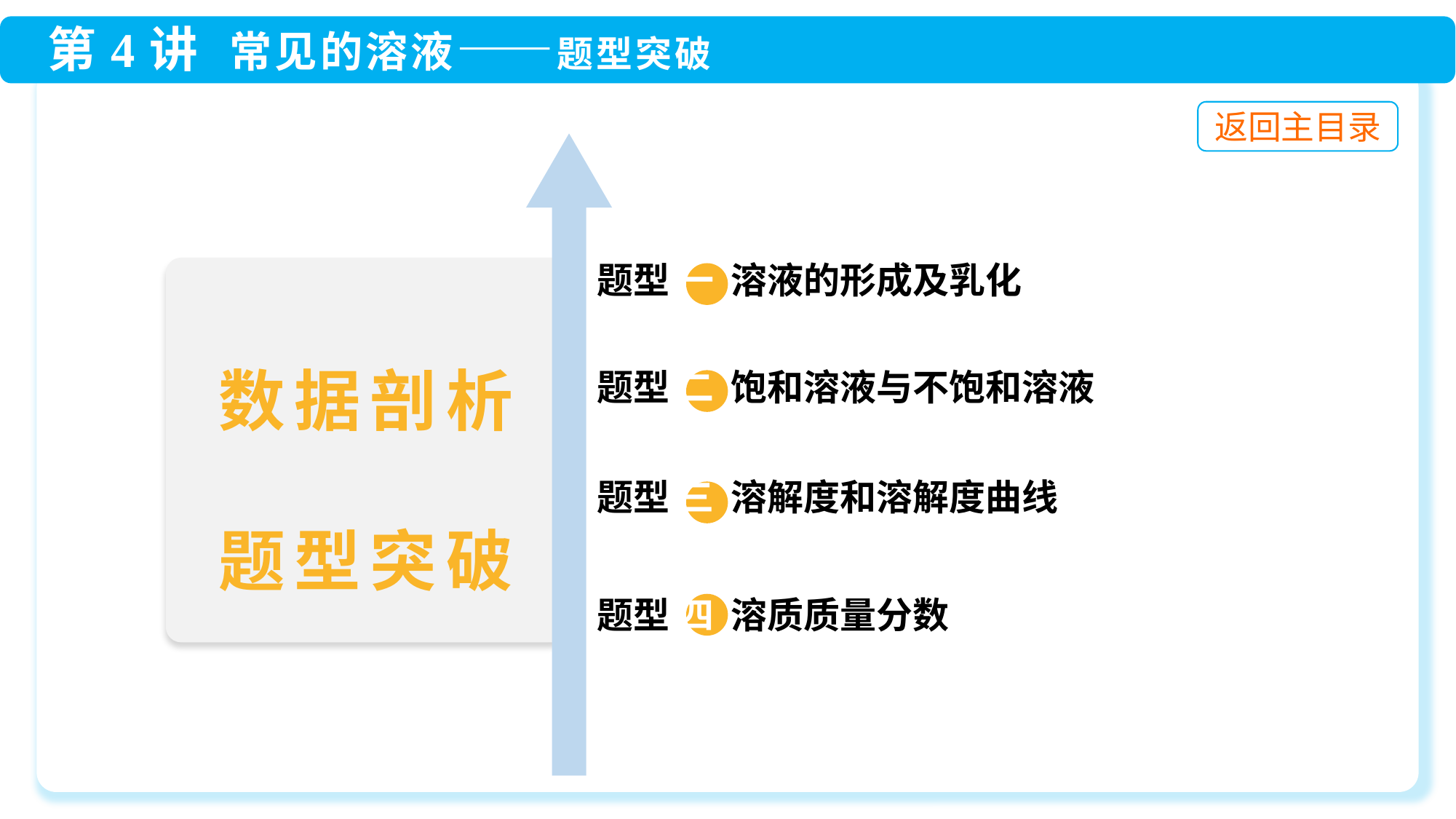

题型 一  溶液的形成及乳化
题型 二  饱和溶液与不饱和溶液
题型 三  溶解度和溶解度曲线

数据剖析
题型突破

题型 四  溶质质量分数